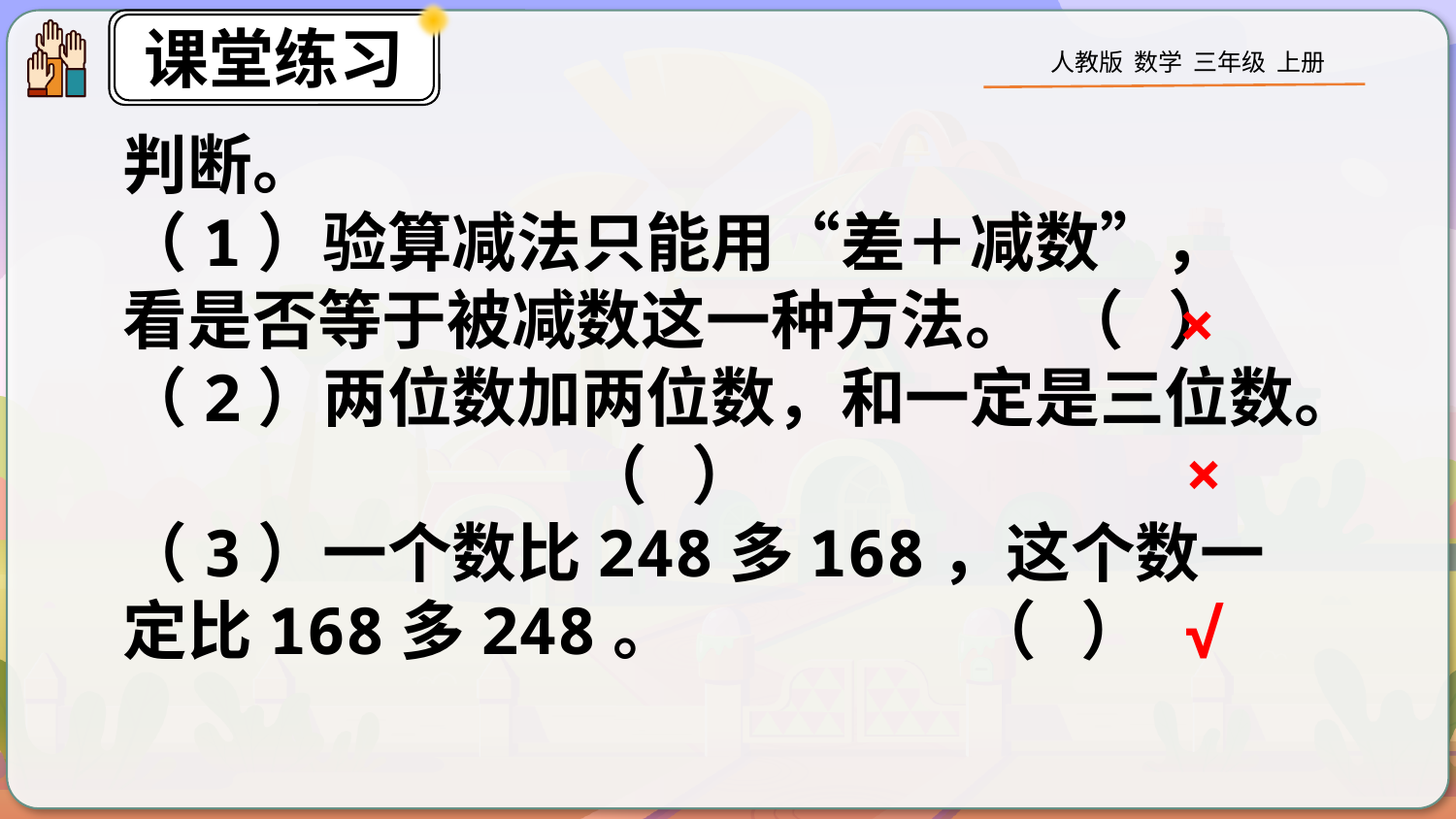

判断。
（1）验算减法只能用“差＋减数”，
看是否等于被减数这一种方法。  （   ）
（2）两位数加两位数，和一定是三位数。
                              （   ）
（3）一个数比248多168，这个数一定比168多248。                    （   ）
×
×
√